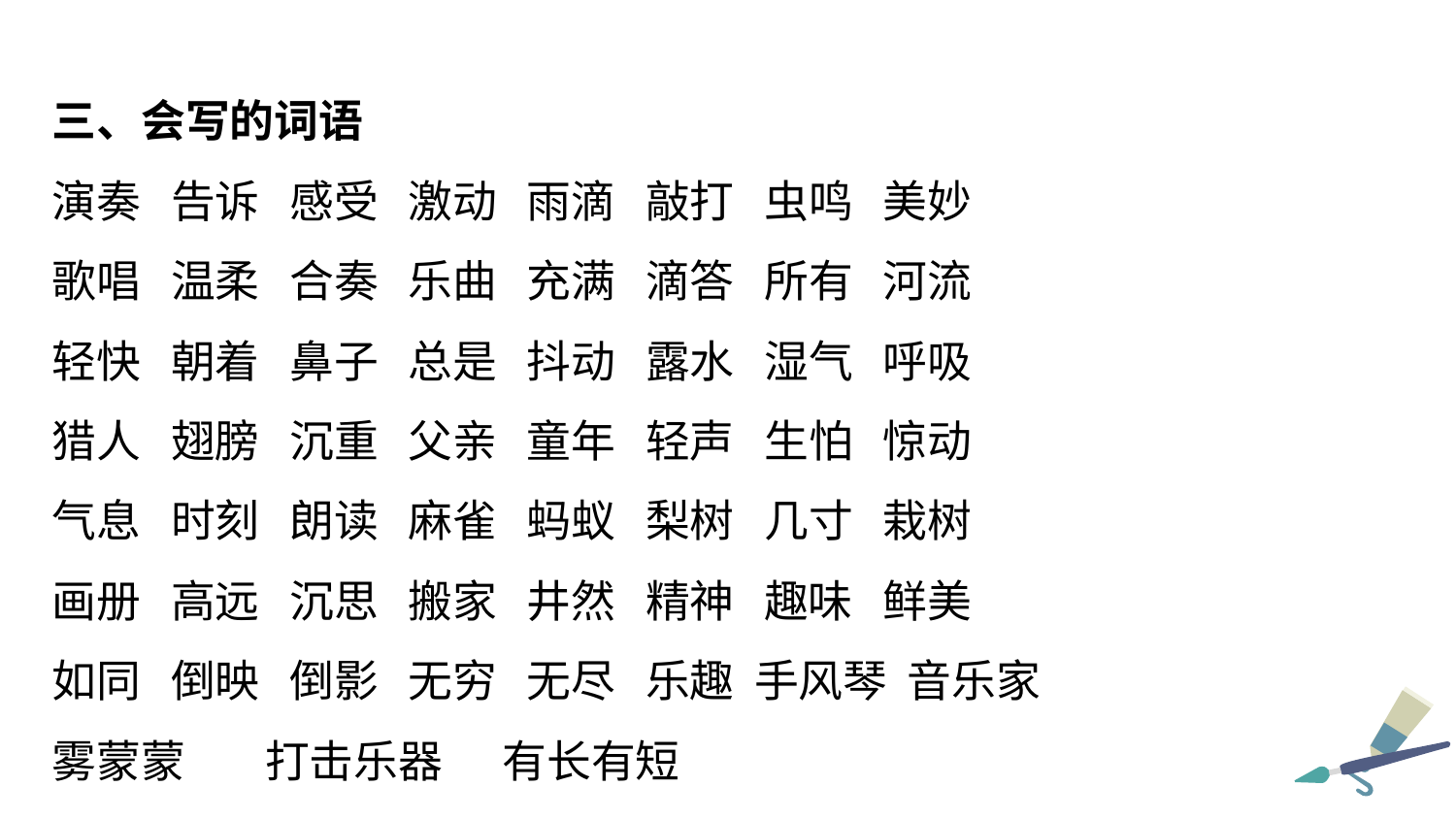

三、会写的词语
演奏   告诉   感受   激动   雨滴   敲打   虫鸣   美妙
歌唱   温柔   合奏   乐曲   充满   滴答   所有   河流
轻快   朝着   鼻子   总是   抖动   露水   湿气   呼吸
猎人   翅膀   沉重   父亲   童年   轻声   生怕   惊动
气息   时刻   朗读   麻雀   蚂蚁   梨树   几寸   栽树
画册   高远   沉思   搬家   井然   精神   趣味   鲜美
如同   倒映   倒影   无穷   无尽   乐趣  手风琴  音乐家
雾蒙蒙        打击乐器      有长有短